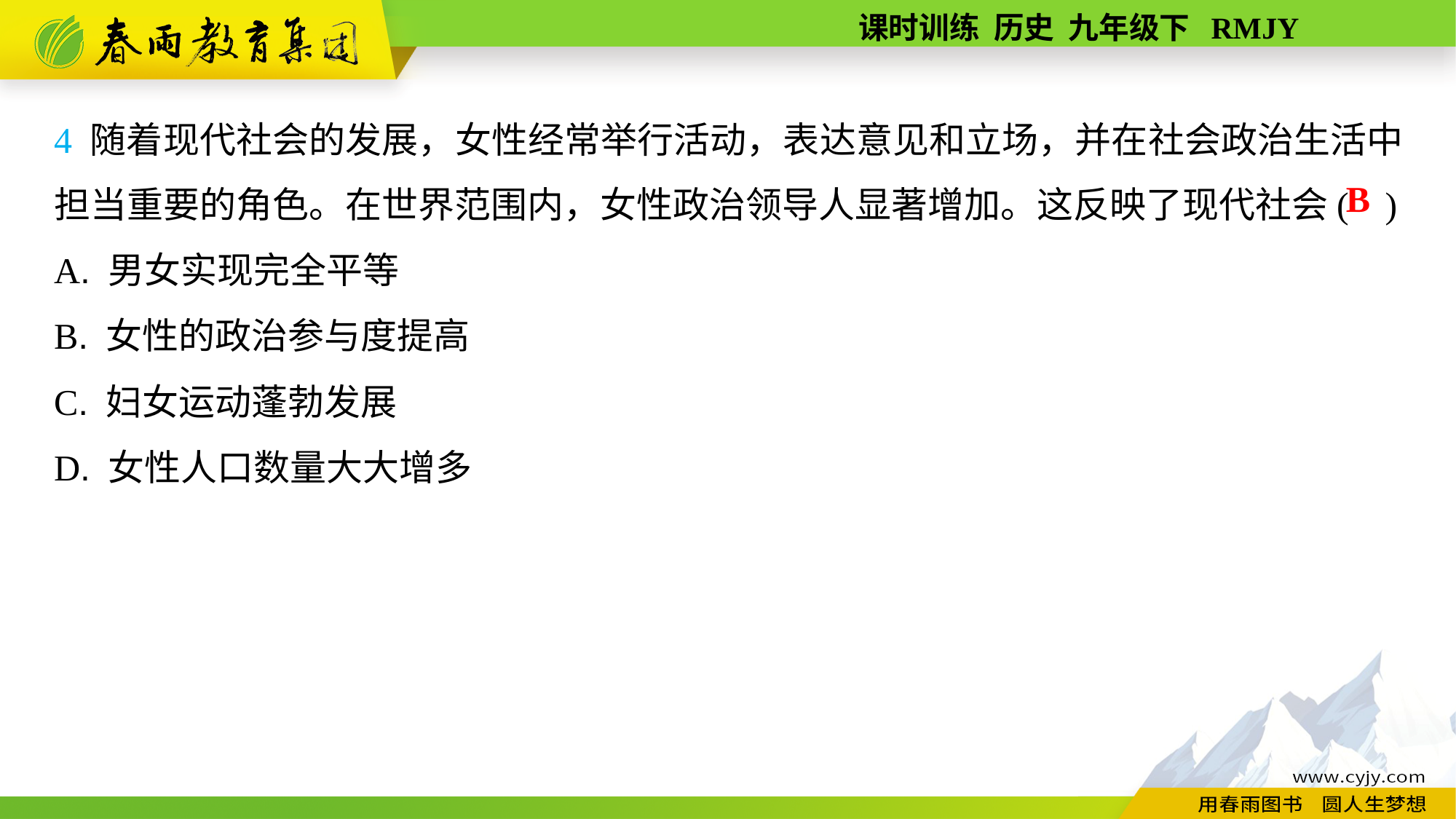

4 随着现代社会的发展，女性经常举行活动，表达意见和立场，并在社会政治生活中担当重要的角色。在世界范围内，女性政治领导人显著增加。这反映了现代社会(    )
A. 男女实现完全平等
B. 女性的政治参与度提高
C. 妇女运动蓬勃发展
D. 女性人口数量大大增多

B